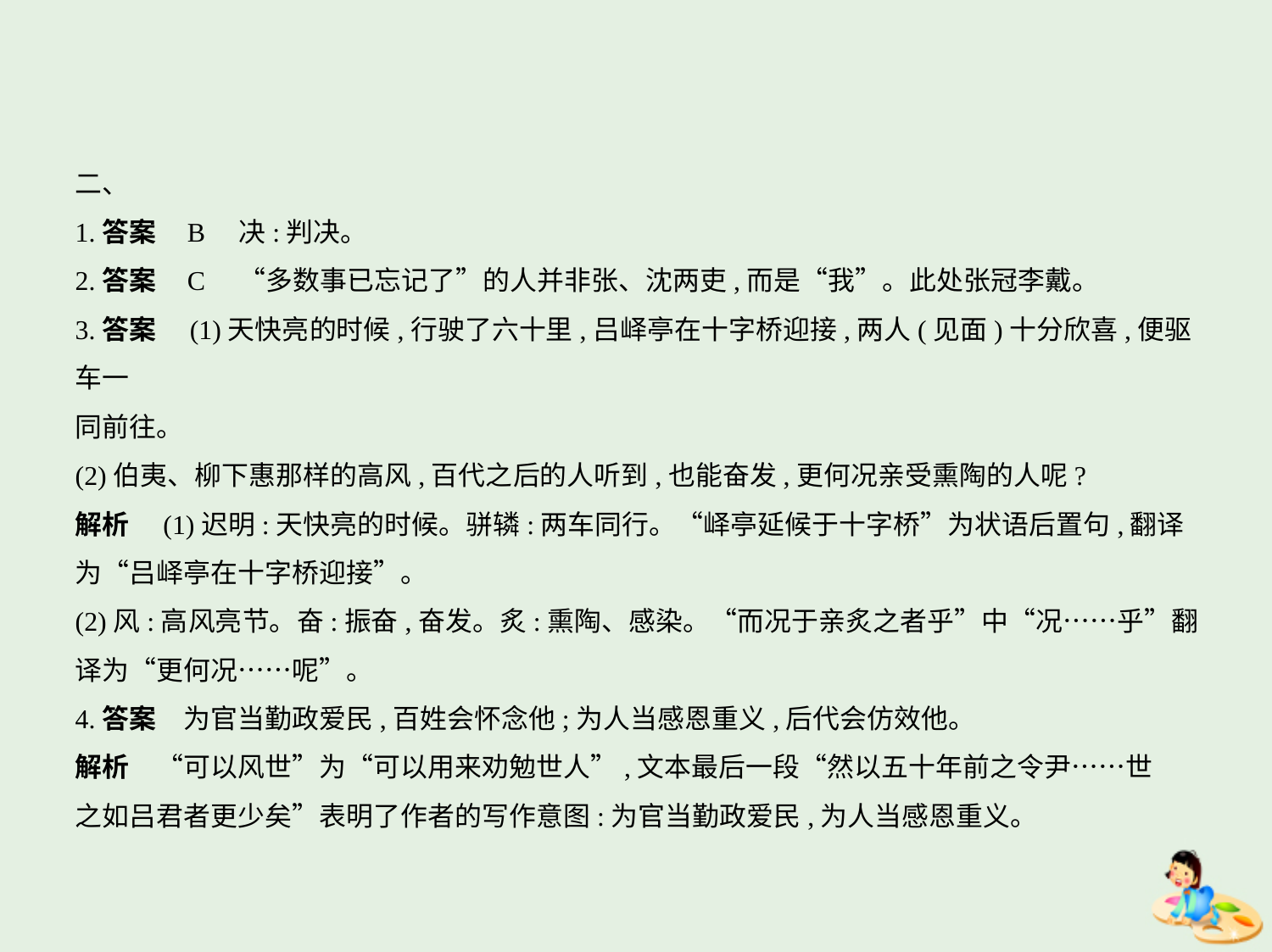

二、
1.答案    B　决:判决。
2.答案    C　“多数事已忘记了”的人并非张、沈两吏,而是“我”。此处张冠李戴。
3.答案　(1)天快亮的时候,行驶了六十里,吕峄亭在十字桥迎接,两人(见面)十分欣喜,便驱车一
同前往。
(2)伯夷、柳下惠那样的高风,百代之后的人听到,也能奋发,更何况亲受熏陶的人呢?
解析　(1)迟明:天快亮的时候。骈辚:两车同行。“峄亭延候于十字桥”为状语后置句,翻译
为“吕峄亭在十字桥迎接”。
(2)风:高风亮节。奋:振奋,奋发。炙:熏陶、感染。“而况于亲炙之者乎”中“况……乎”翻
译为“更何况……呢”。
4.答案　为官当勤政爱民,百姓会怀念他;为人当感恩重义,后代会仿效他。
解析　“可以风世”为“可以用来劝勉世人”,文本最后一段“然以五十年前之令尹……世
之如吕君者更少矣”表明了作者的写作意图:为官当勤政爱民,为人当感恩重义。